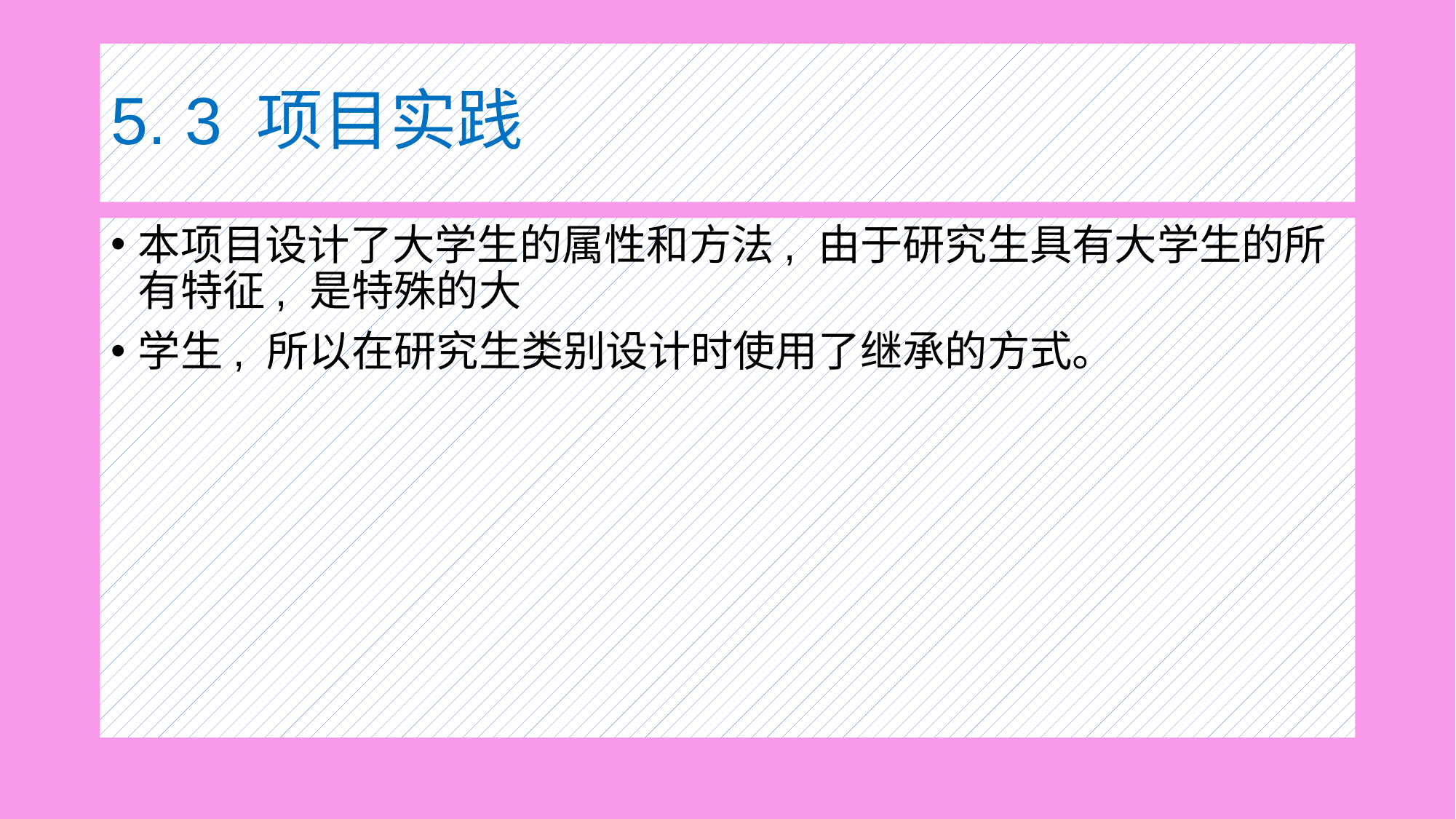

# 5. 3 项目实践
本项目设计了大学生的属性和方法, 由于研究生具有大学生的所有特征, 是特殊的大
学生, 所以在研究生类别设计时使用了继承的方式。